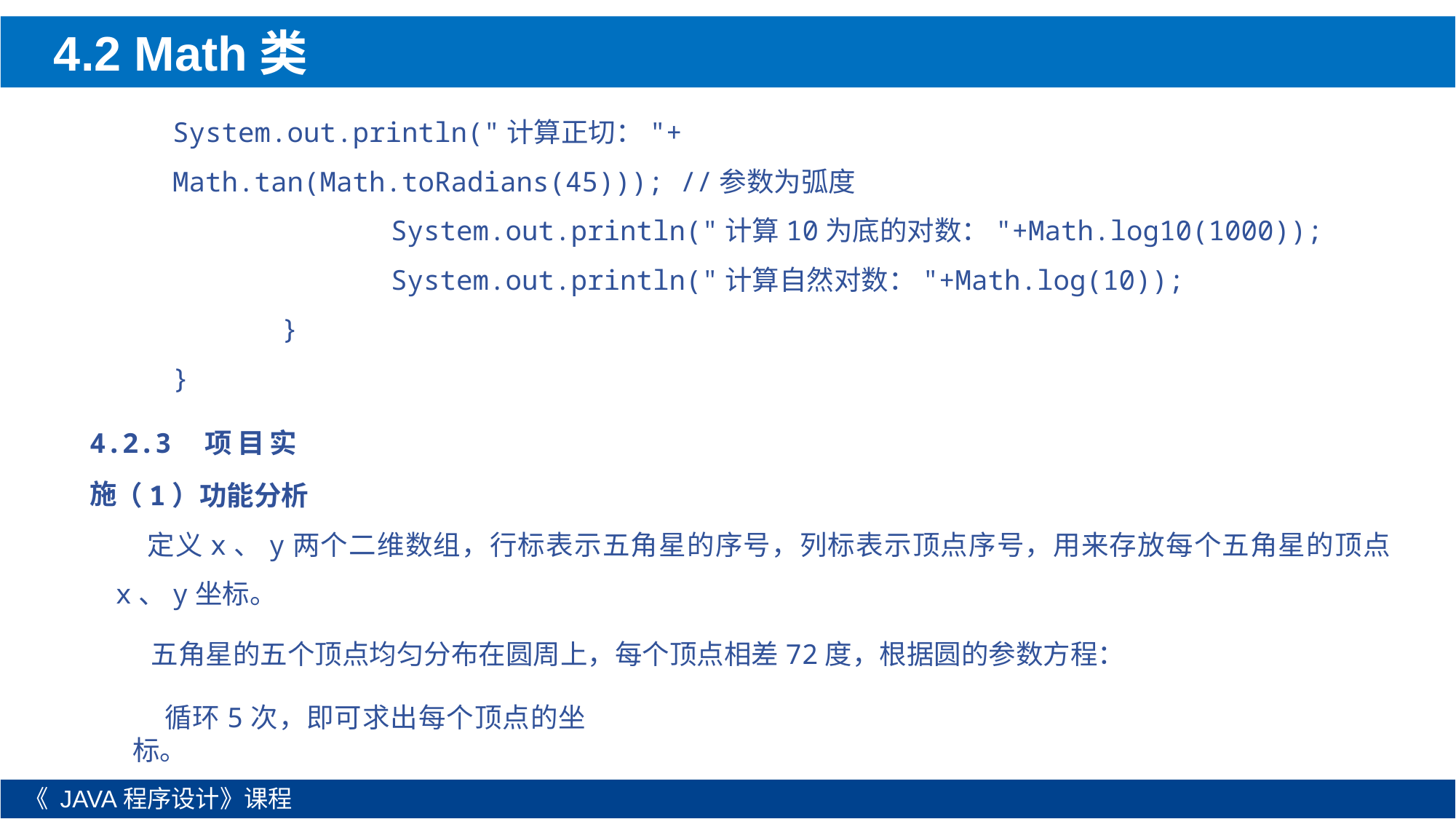

4.2 Math类
System.out.println("计算正切："+
Math.tan(Math.toRadians(45))); //参数为弧度
		System.out.println("计算10为底的对数："+Math.log10(1000));
		System.out.println("计算自然对数："+Math.log(10));
	}
}
4.2.3 项目实施
（1）功能分析
定义x、y两个二维数组，行标表示五角星的序号，列标表示顶点序号，用来存放每个五角星的顶点x、y坐标。
五角星的五个顶点均匀分布在圆周上，每个顶点相差72度，根据圆的参数方程：
循环5次，即可求出每个顶点的坐标。
《 JAVA程序设计》课程